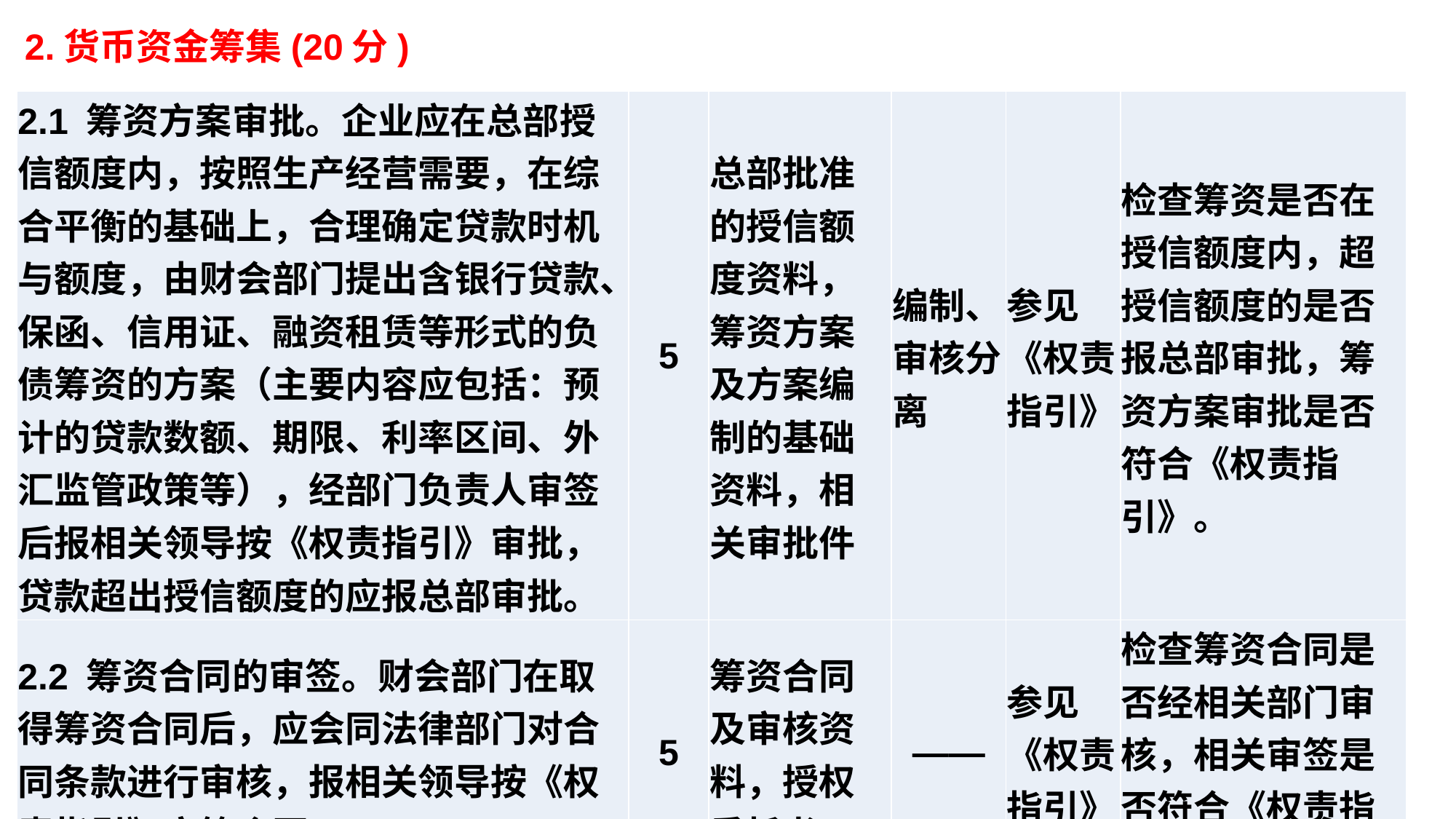

2.货币资金筹集(20分)
| 2.1 筹资方案审批。企业应在总部授信额度内，按照生产经营需要，在综合平衡的基础上，合理确定贷款时机与额度，由财会部门提出含银行贷款、保函、信用证、融资租赁等形式的负债筹资的方案（主要内容应包括：预计的贷款数额、期限、利率区间、外汇监管政策等），经部门负责人审签后报相关领导按《权责指引》审批，贷款超出授信额度的应报总部审批。 | 5 | 总部批准的授信额度资料，筹资方案及方案编制的基础资料，相关审批件 | 编制、审核分离 | 参见《权责指引》 | 检查筹资是否在授信额度内，超授信额度的是否报总部审批，筹资方案审批是否符合《权责指引》。 |
| --- | --- | --- | --- | --- | --- |
| 2.2 筹资合同的审签。财会部门在取得筹资合同后，应会同法律部门对合同条款进行审核，报相关领导按《权责指引》审签合同。 | 5 | 筹资合同及审核资料，授权委托书 | —— | 参见《权责指引》 | 检查筹资合同是否经相关部门审核，相关审签是否符合《权责指引》。 |